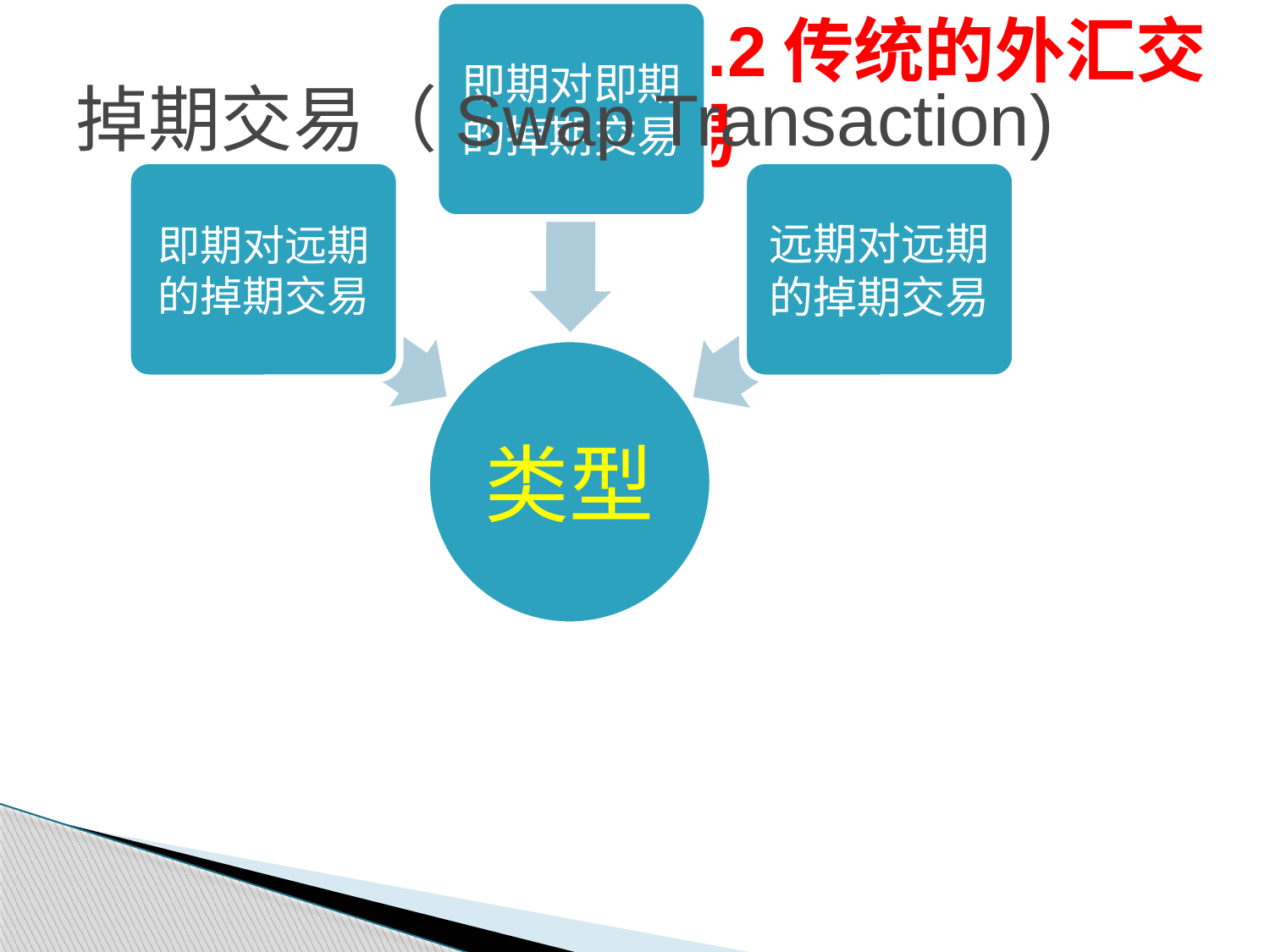

# 掉期交易（Swap Transaction)
类型
即期对远期的掉期交易
即期对即期的掉期交易
远期对远期的掉期交易